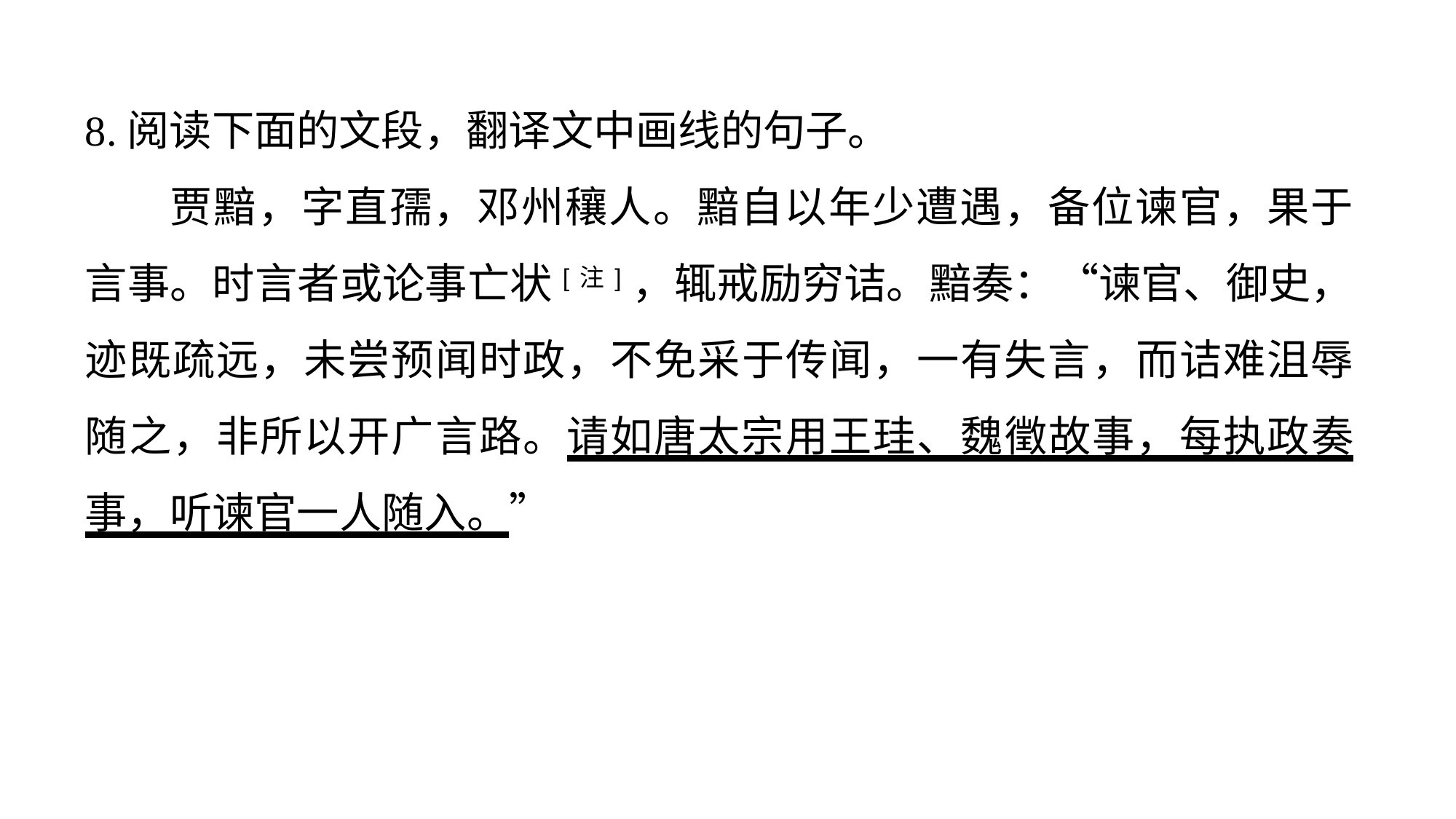

8.阅读下面的文段，翻译文中画线的句子。
贾黯，字直孺，邓州穰人。黯自以年少遭遇，备位谏官，果于言事。时言者或论事亡状[注]，辄戒励穷诘。黯奏：“谏官、御史，迹既疏远，未尝预闻时政，不免采于传闻，一有失言，而诘难沮辱随之，非所以开广言路。请如唐太宗用王珪、魏徵故事，每执政奏事，听谏官一人随入。”